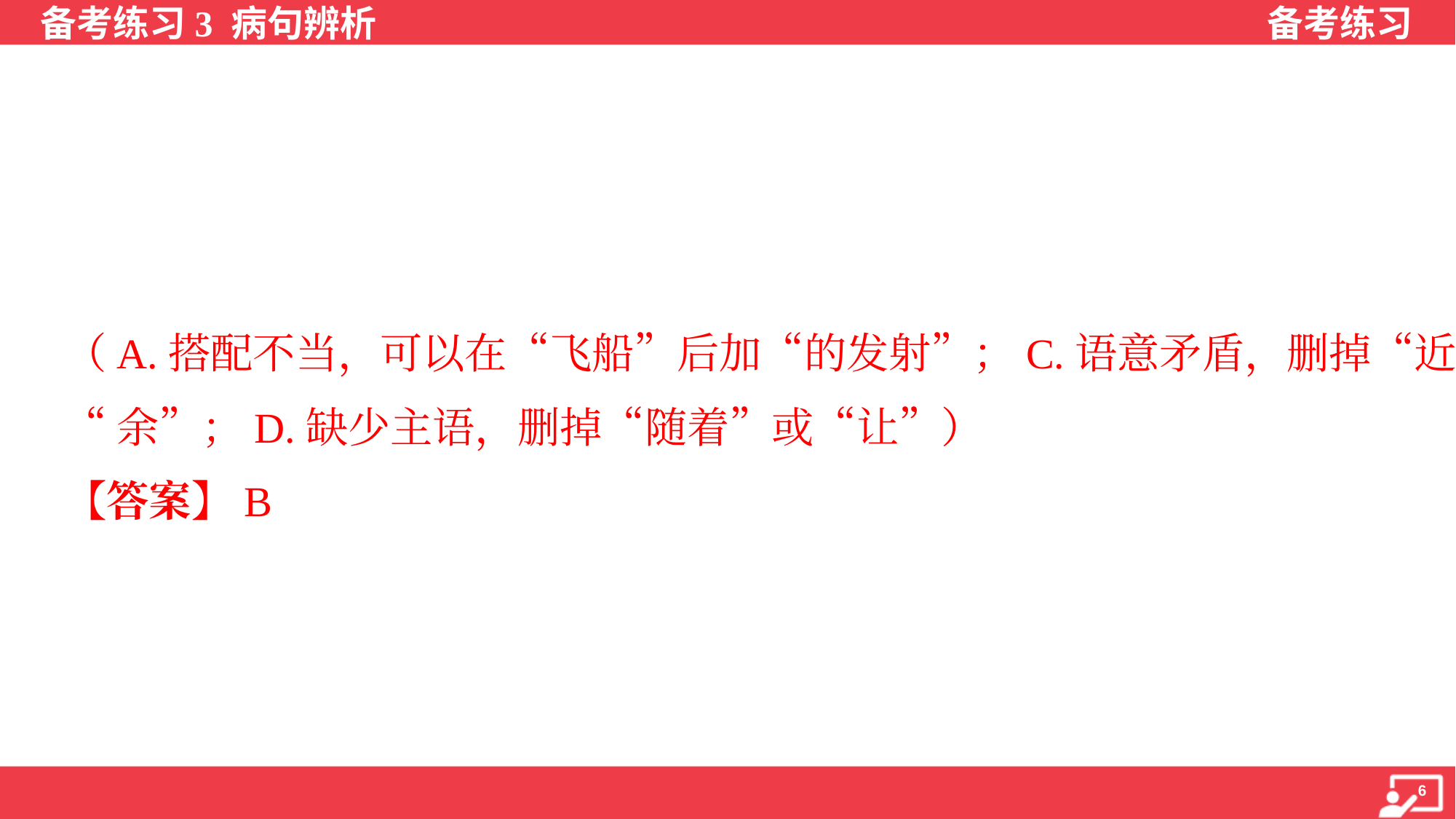

（A.搭配不当，可以在“飞船”后加“的发射”；C.语意矛盾，删掉“近”或
“余”；D.缺少主语，删掉“随着”或“让”）
【答案】B